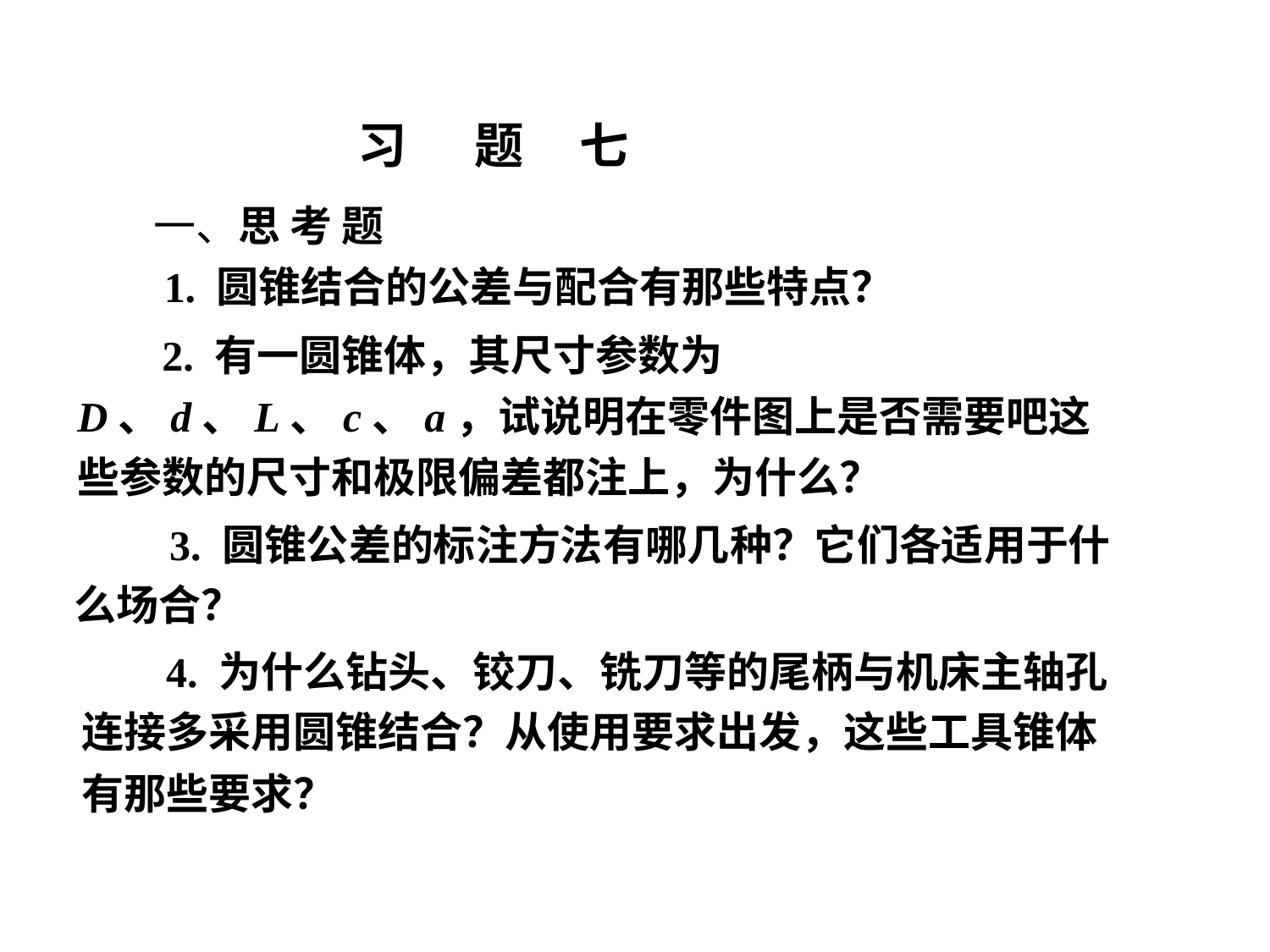

37
习      题     七
一、思 考 题
1. 圆锥结合的公差与配合有那些特点？
        2. 有一圆锥体，其尺寸参数为D、d、L、c、a，试说明在零件图上是否需要吧这些参数的尺寸和极限偏差都注上，为什么？
         3. 圆锥公差的标注方法有哪几种？它们各适用于什
么场合？
        4. 为什么钻头、铰刀、铣刀等的尾柄与机床主轴孔连接多采用圆锥结合？从使用要求出发，这些工具锥体有那些要求？